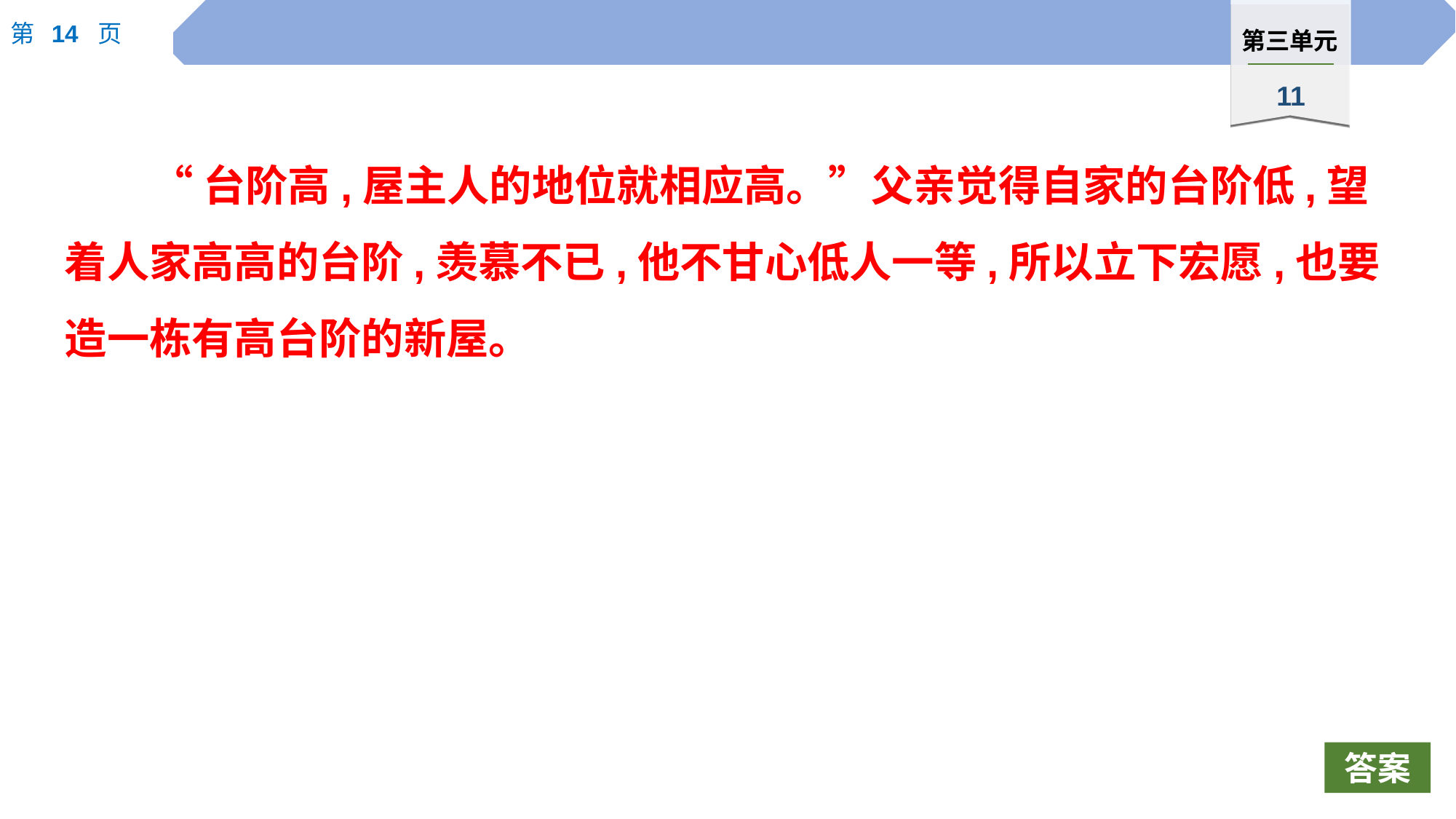

“台阶高,屋主人的地位就相应高。”父亲觉得自家的台阶低,望着人家高高的台阶,羡慕不已,他不甘心低人一等,所以立下宏愿,也要造一栋有高台阶的新屋。
答案